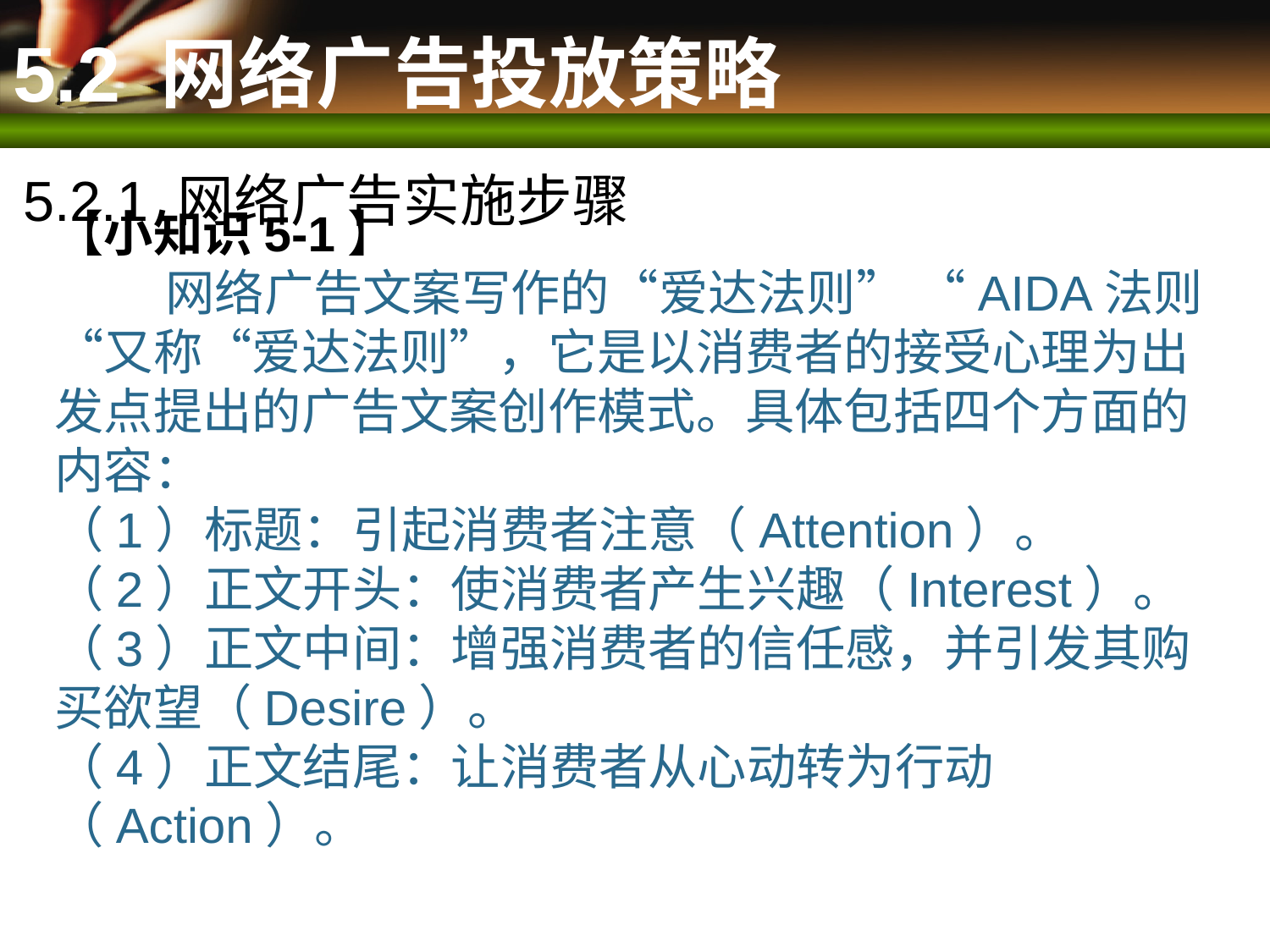

# 5.2 网络广告投放策略
5.2.1 网络广告实施步骤
【小知识5-1】
         网络广告文案写作的“爱达法则” “AIDA法则“又称“爱达法则”，它是以消费者的接受心理为出发点提出的广告文案创作模式。具体包括四个方面的内容：
（1）标题：引起消费者注意（Attention）。
（2）正文开头：使消费者产生兴趣（Interest）。
（3）正文中间：增强消费者的信任感，并引发其购买欲望（Desire）。
（4）正文结尾：让消费者从心动转为行动（Action）。